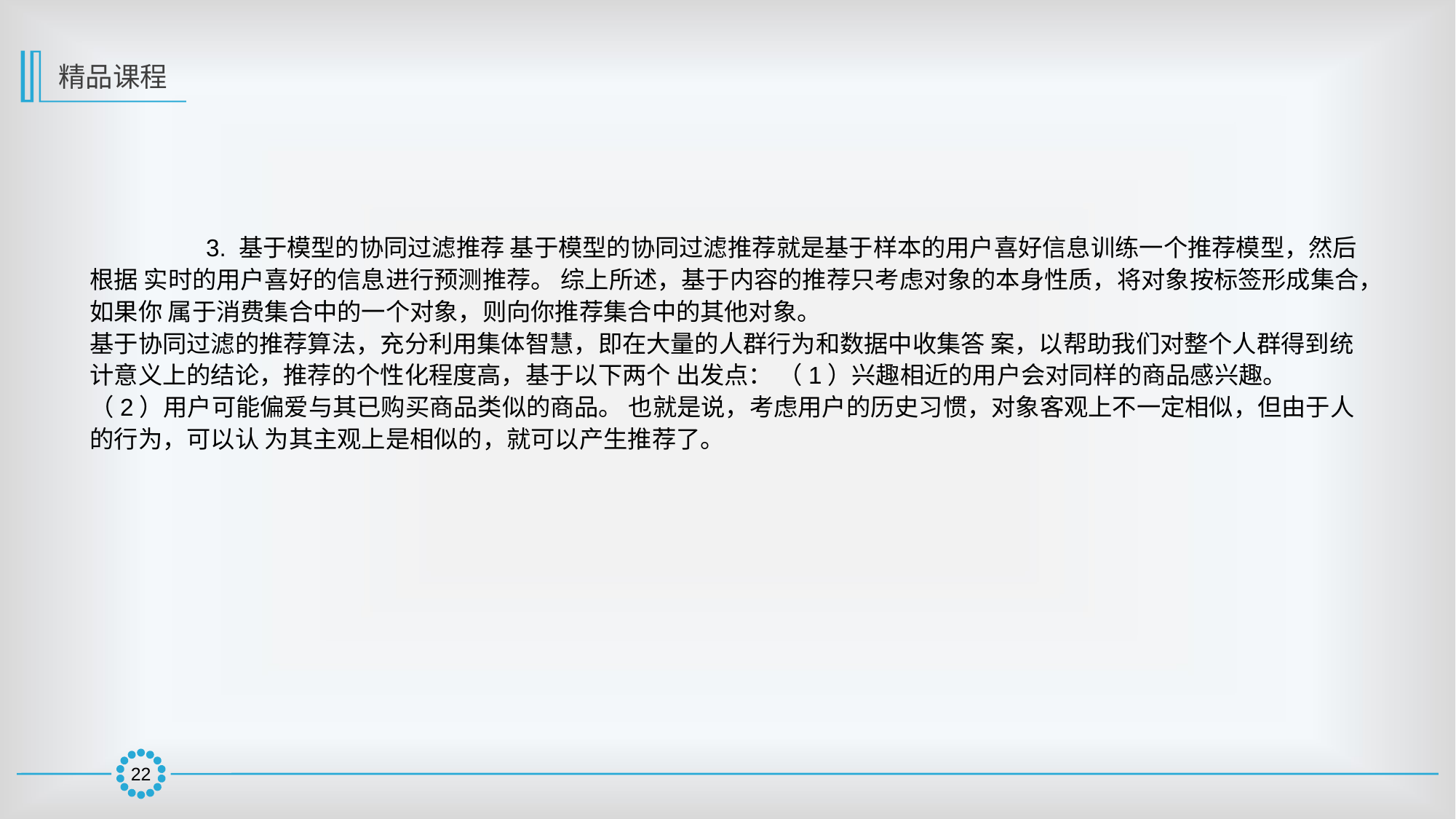

精品课程
	 3. 基于模型的协同过滤推荐 基于模型的协同过滤推荐就是基于样本的用户喜好信息训练一个推荐模型，然后根据 实时的用户喜好的信息进行预测推荐。 综上所述，基于内容的推荐只考虑对象的本身性质，将对象按标签形成集合，如果你 属于消费集合中的一个对象，则向你推荐集合中的其他对象。
基于协同过滤的推荐算法，充分利用集体智慧，即在大量的人群行为和数据中收集答 案，以帮助我们对整个人群得到统计意义上的结论，推荐的个性化程度高，基于以下两个 出发点： （1）兴趣相近的用户会对同样的商品感兴趣。 （2）用户可能偏爱与其已购买商品类似的商品。 也就是说，考虑用户的历史习惯，对象客观上不一定相似，但由于人的行为，可以认 为其主观上是相似的，就可以产生推荐了。

22